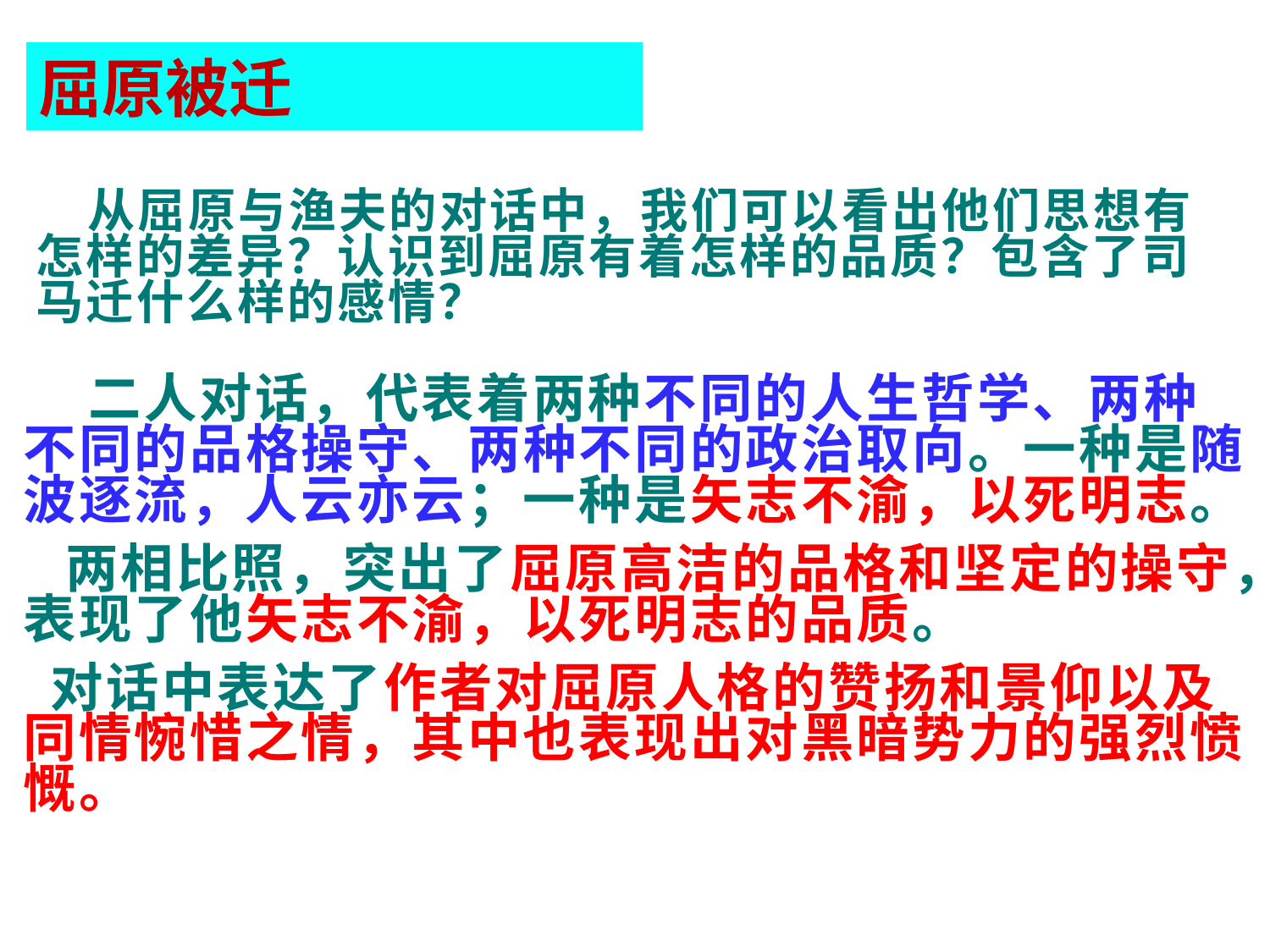

屈原被迁
   从屈原与渔夫的对话中，我们可以看出他们思想有怎样的差异？认识到屈原有着怎样的品质？包含了司马迁什么样的感情？

      二人对话，代表着两种不同的人生哲学、两种不同的品格操守、两种不同的政治取向。一种是随波逐流，人云亦云；一种是矢志不渝，以死明志。
  两相比照，突出了屈原高洁的品格和坚定的操守，表现了他矢志不渝，以死明志的品质。
 对话中表达了作者对屈原人格的赞扬和景仰以及同情惋惜之情，其中也表现出对黑暗势力的强烈愤慨。